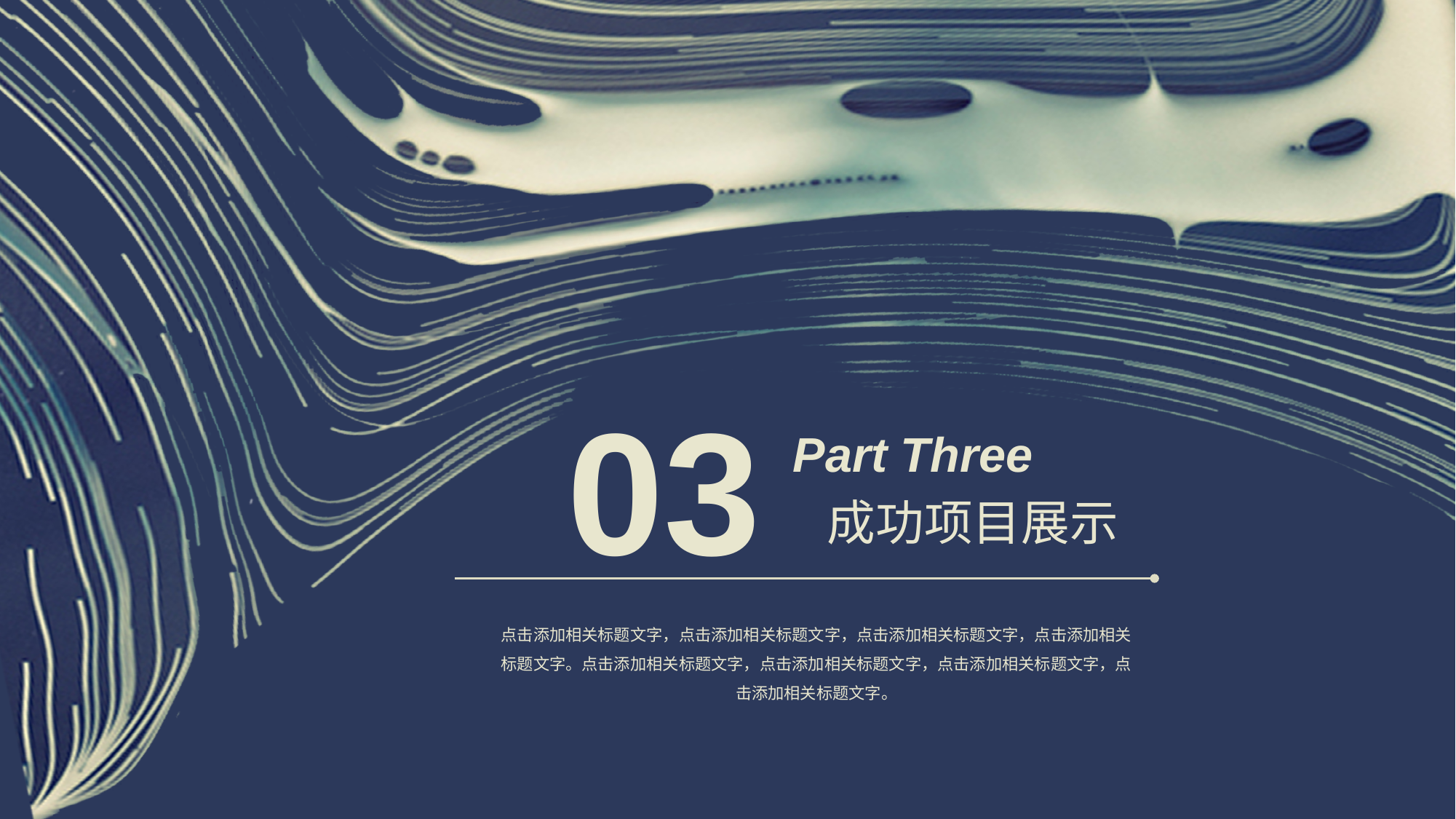

03
Part Three
成功项目展示
点击添加相关标题文字，点击添加相关标题文字，点击添加相关标题文字，点击添加相关标题文字。点击添加相关标题文字，点击添加相关标题文字，点击添加相关标题文字，点击添加相关标题文字。